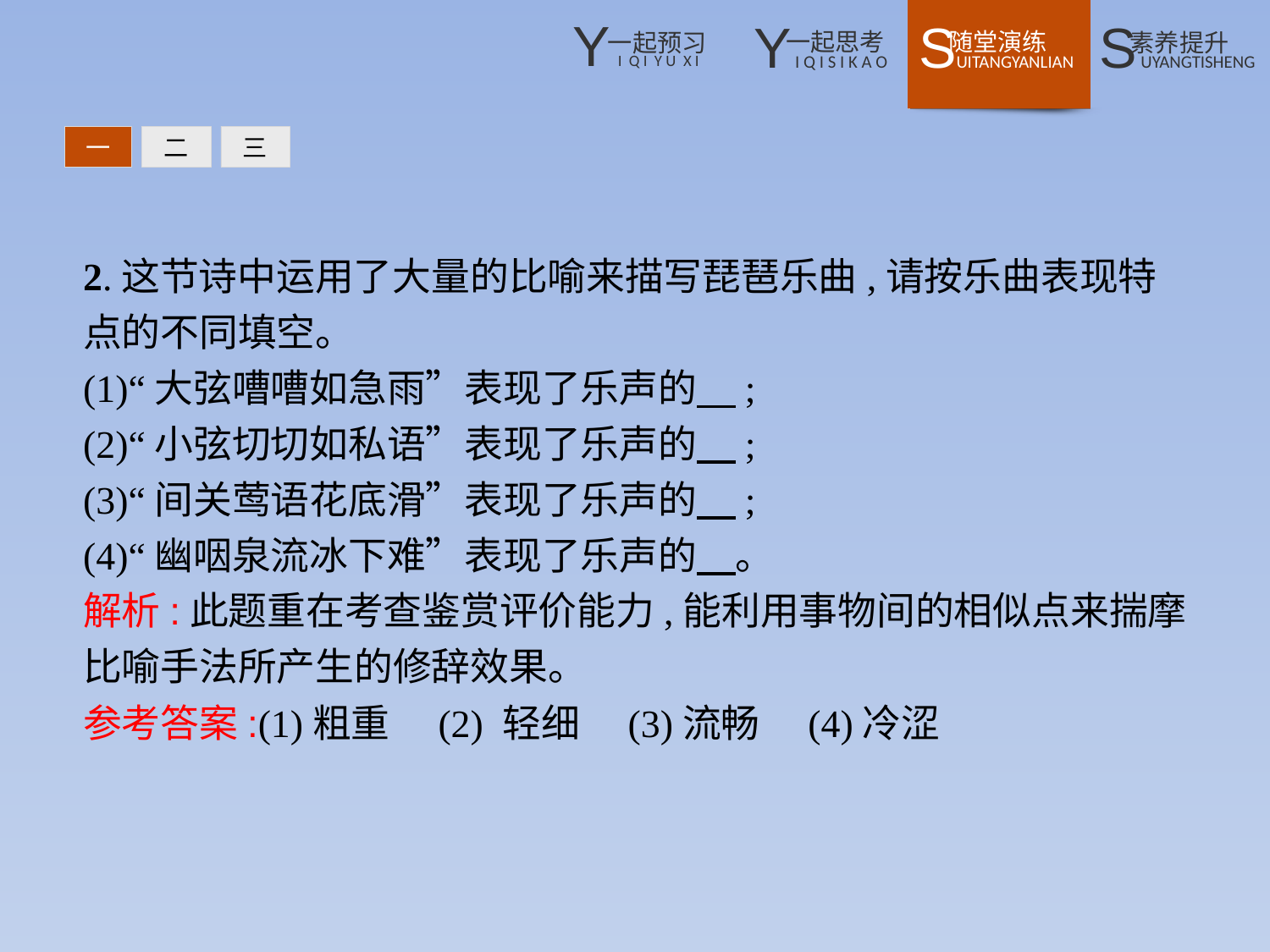

一
二
三
2.这节诗中运用了大量的比喻来描写琵琶乐曲,请按乐曲表现特点的不同填空。
(1)“大弦嘈嘈如急雨”表现了乐声的　;
(2)“小弦切切如私语”表现了乐声的　;
(3)“间关莺语花底滑”表现了乐声的　;
(4)“幽咽泉流冰下难”表现了乐声的　。
解析:此题重在考查鉴赏评价能力,能利用事物间的相似点来揣摩比喻手法所产生的修辞效果。
参考答案:(1)粗重　(2) 轻细　(3)流畅　(4)冷涩